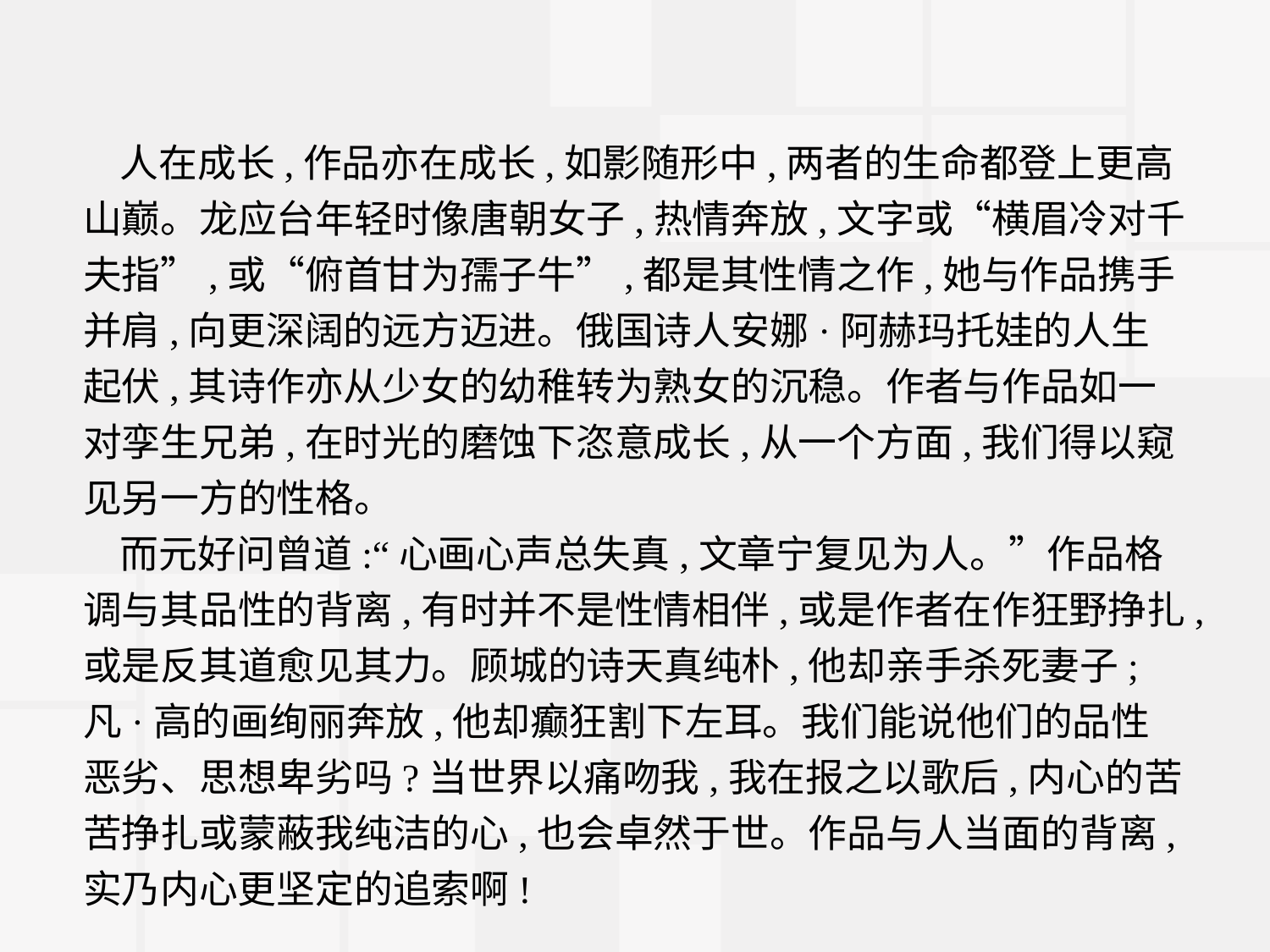

人在成长,作品亦在成长,如影随形中,两者的生命都登上更高山巅。龙应台年轻时像唐朝女子,热情奔放,文字或“横眉冷对千夫指”,或“俯首甘为孺子牛”,都是其性情之作,她与作品携手并肩,向更深阔的远方迈进。俄国诗人安娜·阿赫玛托娃的人生起伏,其诗作亦从少女的幼稚转为熟女的沉稳。作者与作品如一对孪生兄弟,在时光的磨蚀下恣意成长,从一个方面,我们得以窥见另一方的性格。
而元好问曾道:“心画心声总失真,文章宁复见为人。”作品格调与其品性的背离,有时并不是性情相伴,或是作者在作狂野挣扎,或是反其道愈见其力。顾城的诗天真纯朴,他却亲手杀死妻子;凡·高的画绚丽奔放,他却癫狂割下左耳。我们能说他们的品性恶劣、思想卑劣吗?当世界以痛吻我,我在报之以歌后,内心的苦苦挣扎或蒙蔽我纯洁的心,也会卓然于世。作品与人当面的背离,实乃内心更坚定的追索啊!